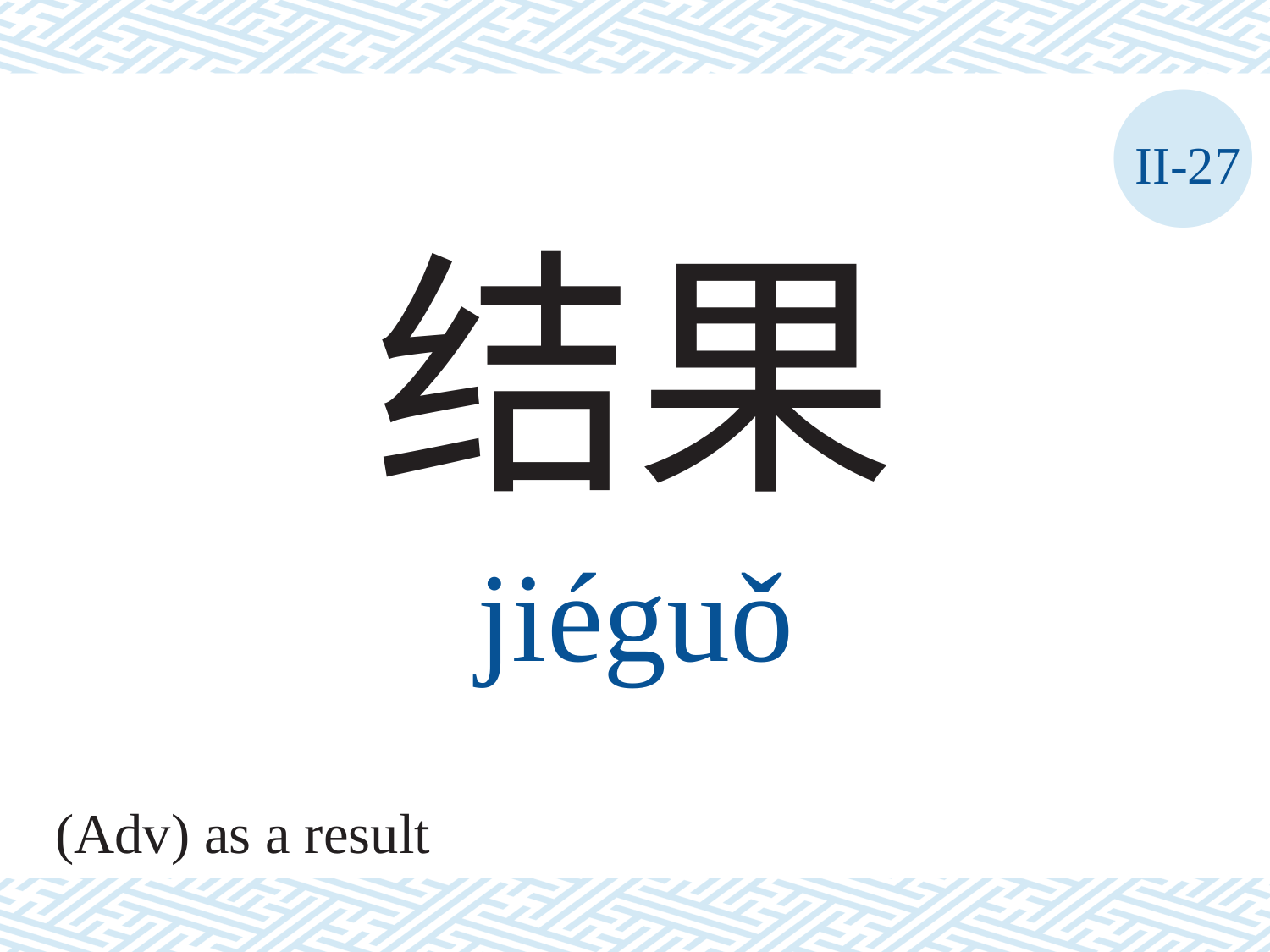

II-27
结果
jiéguǒ
(Adv) as a result